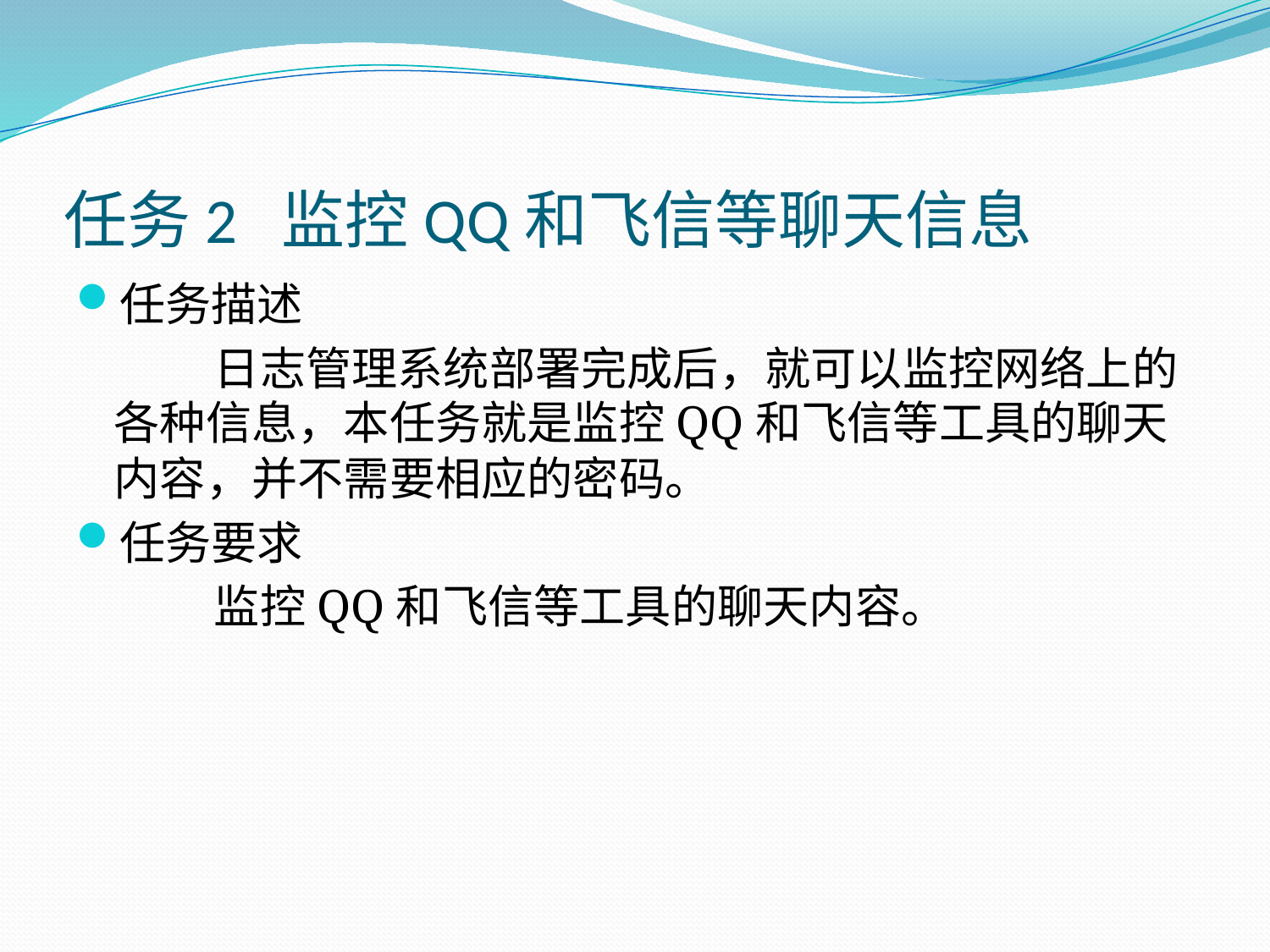

# 任务2  监控QQ和飞信等聊天信息
任务描述
日志管理系统部署完成后，就可以监控网络上的各种信息，本任务就是监控QQ和飞信等工具的聊天内容，并不需要相应的密码。
任务要求
监控QQ和飞信等工具的聊天内容。